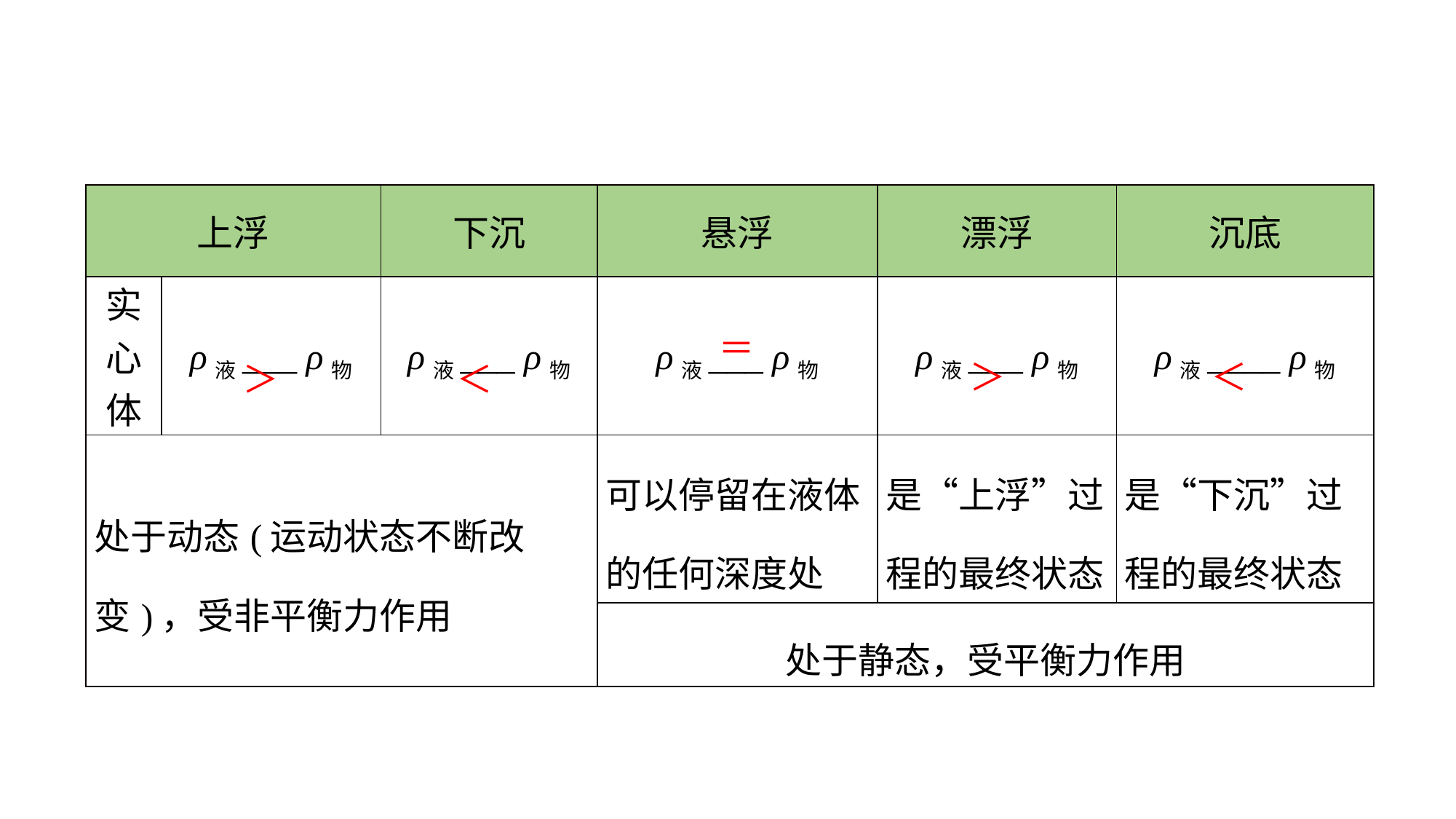

| 上浮 |  | 下沉 | 悬浮 | 漂浮 | 沉底 |
| --- | --- | --- | --- | --- | --- |
| 实心体 | ρ液\_\_\_ ρ物 | ρ液\_\_\_ ρ物 | ρ液\_\_\_ ρ物 | ρ液\_\_\_ ρ物 | ρ液\_\_\_\_ ρ物 |
| 处于动态(运动状态不断改变)，受非平衡力作用 |  |  | 可以停留在液体的任何深度处 | 是“上浮”过程的最终状态 | 是“下沉”过程的最终状态 |
|  |  |  | 处于静态，受平衡力作用 |  |  |
 ＞
 ＜
 ＞
 ＜
＝